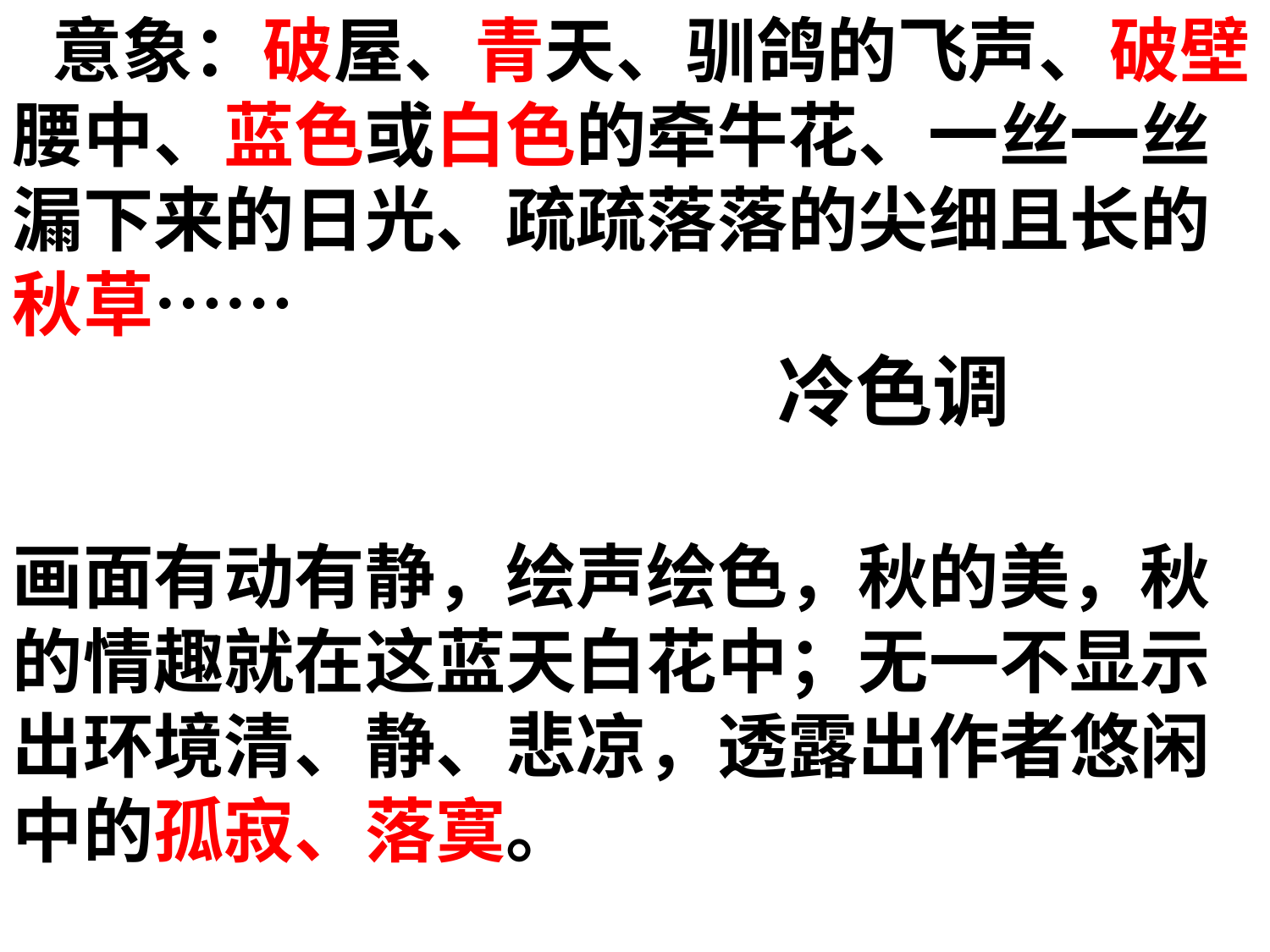

意象：破屋、青天、驯鸽的飞声、破壁腰中、蓝色或白色的牵牛花、一丝一丝漏下来的日光、疏疏落落的尖细且长的秋草……
冷色调
画面有动有静，绘声绘色，秋的美，秋的情趣就在这蓝天白花中；无一不显示出环境清、静、悲凉，透露出作者悠闲中的孤寂、落寞。